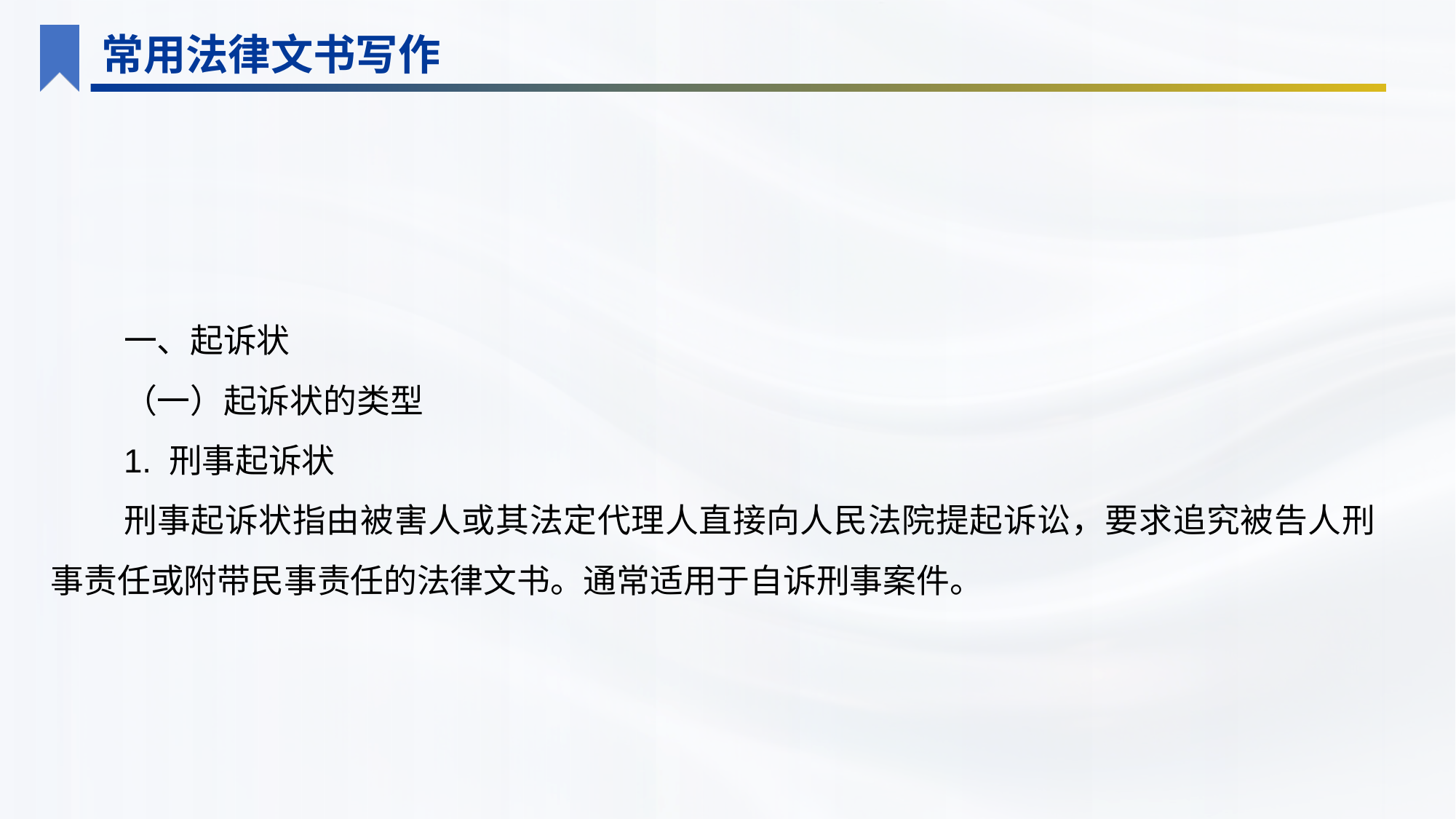

常用法律文书写作
一、起诉状
（一）起诉状的类型
1. 刑事起诉状
刑事起诉状指由被害人或其法定代理人直接向人民法院提起诉讼，要求追究被告人刑事责任或附带民事责任的法律文书。通常适用于自诉刑事案件。